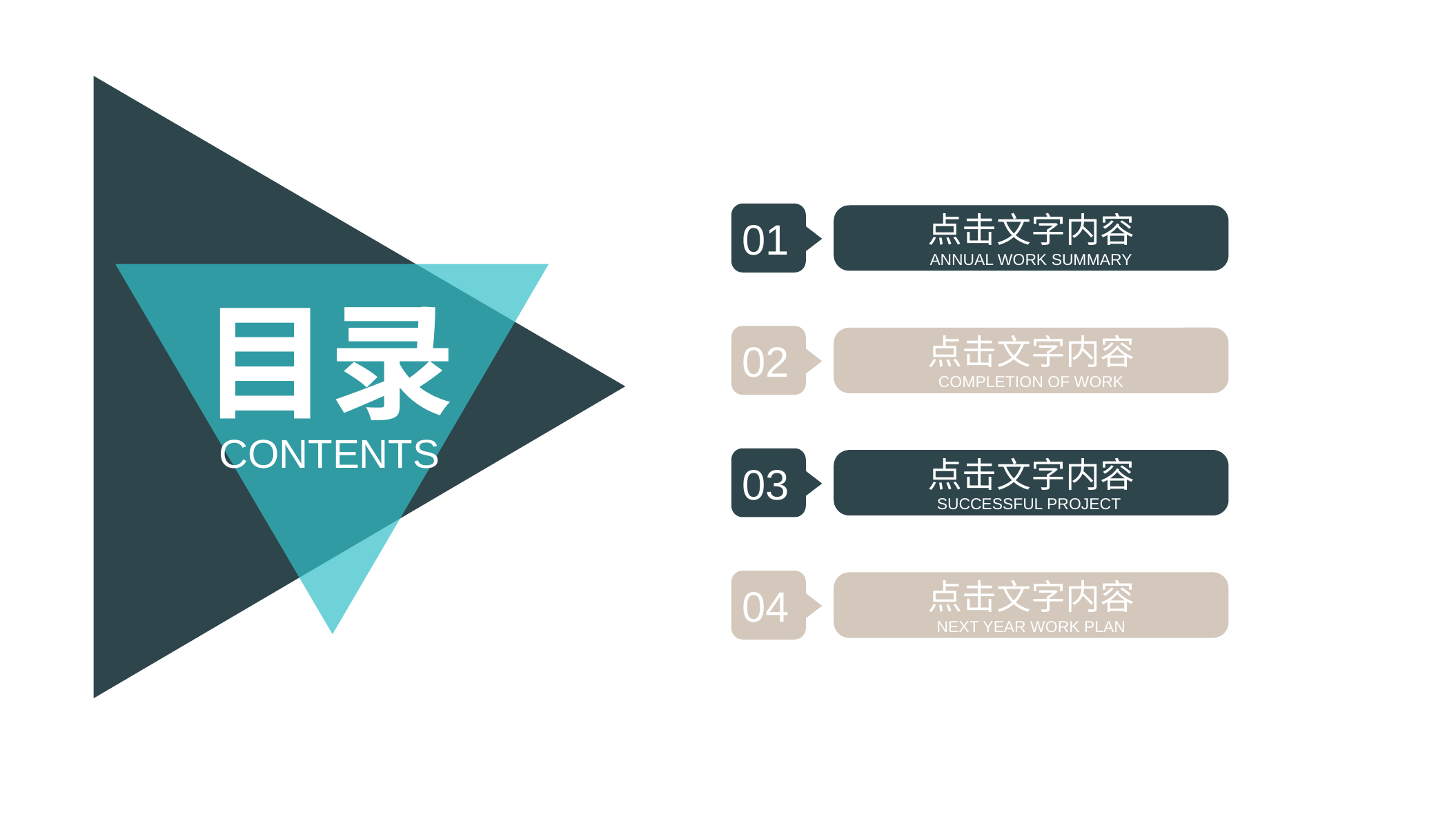

01
点击文字内容
ANNUAL WORK SUMMARY

目录
02
点击文字内容
COMPLETION OF WORK
CONTENTS
03
点击文字内容
SUCCESSFUL PROJECT
04
点击文字内容
NEXT YEAR WORK PLAN